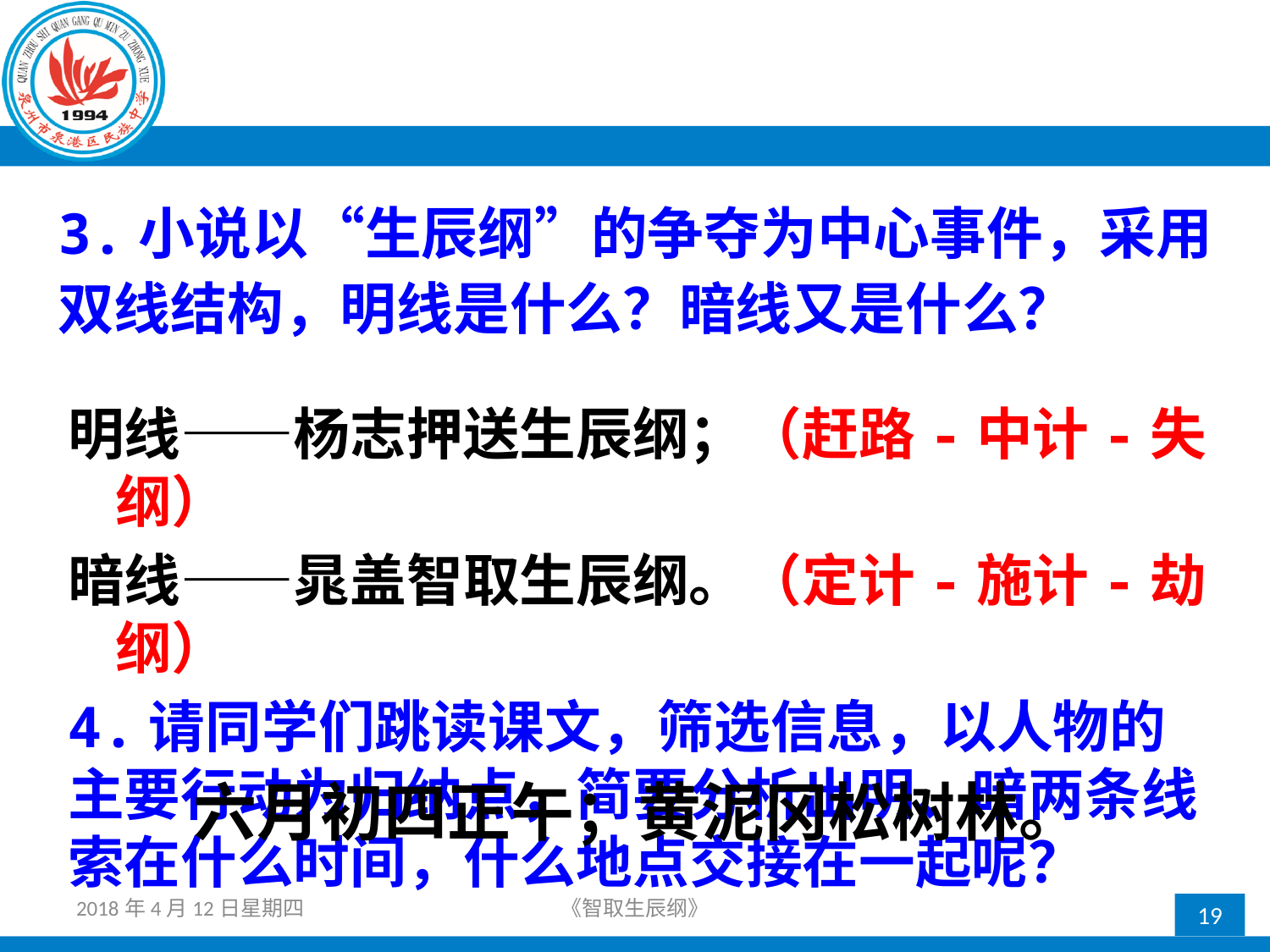

# 3.小说以“生辰纲”的争夺为中心事件，采用双线结构，明线是什么？暗线又是什么？

明线——杨志押送生辰纲；（赶路-中计-失纲）
暗线——晁盖智取生辰纲。（定计-施计-劫纲）
4.请同学们跳读课文，筛选信息，以人物的主要行动为归纳点，简要分析出明、暗两条线索在什么时间，什么地点交接在一起呢？
六月初四正午；黄泥冈松树林。
2018年4月12日星期四
《智取生辰纲》